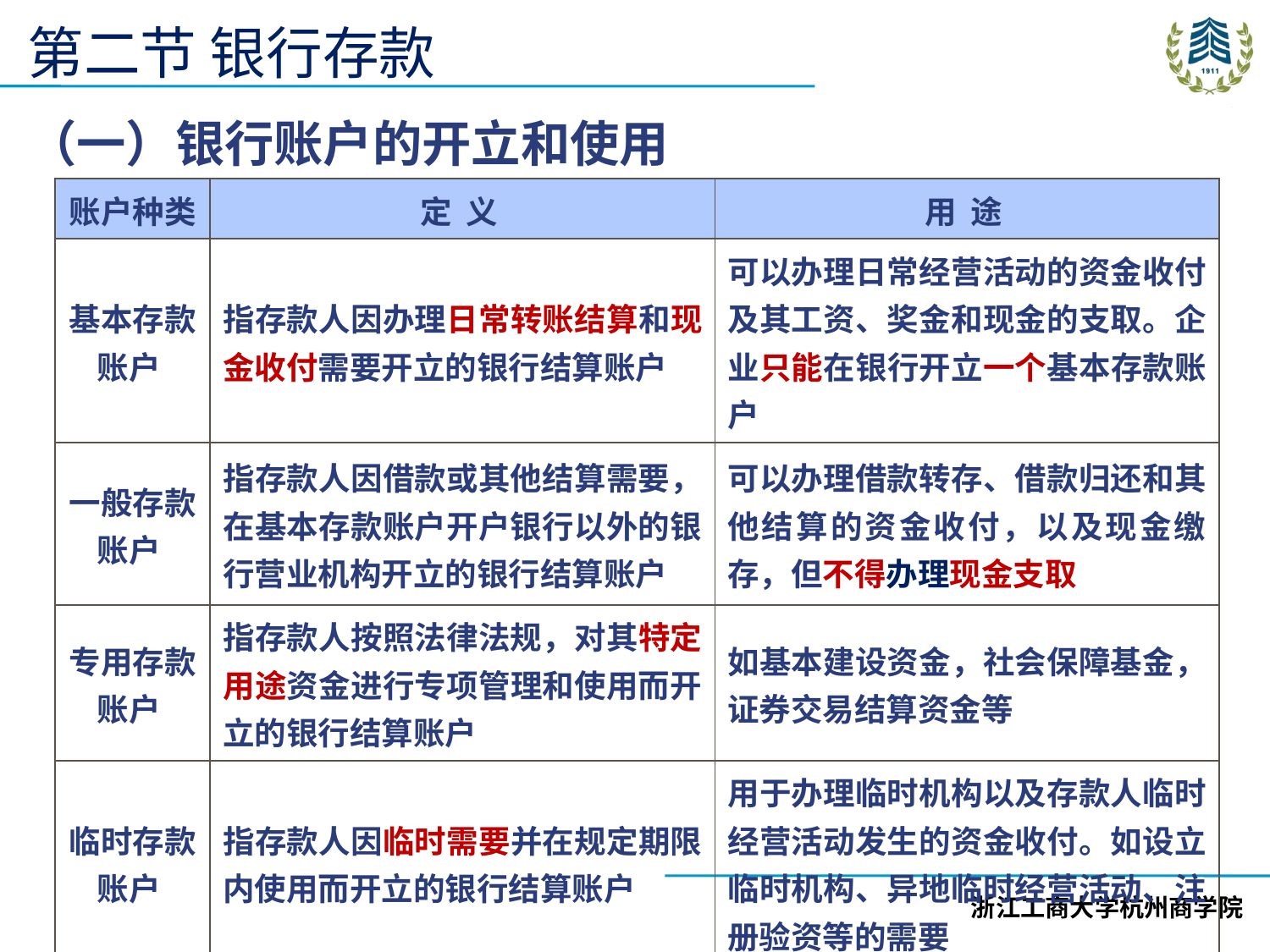

第二节 银行存款
（一）银行账户的开立和使用
| 账户种类 | 定 义 | 用 途 |
| --- | --- | --- |
| 基本存款账户 | 指存款人因办理日常转账结算和现金收付需要开立的银行结算账户 | 可以办理日常经营活动的资金收付及其工资、奖金和现金的支取。企业只能在银行开立一个基本存款账户 |
| 一般存款账户 | 指存款人因借款或其他结算需要，在基本存款账户开户银行以外的银行营业机构开立的银行结算账户 | 可以办理借款转存、借款归还和其他结算的资金收付，以及现金缴存，但不得办理现金支取 |
| 专用存款账户 | 指存款人按照法律法规，对其特定用途资金进行专项管理和使用而开立的银行结算账户 | 如基本建设资金，社会保障基金，证券交易结算资金等 |
| 临时存款账户 | 指存款人因临时需要并在规定期限内使用而开立的银行结算账户 | 用于办理临时机构以及存款人临时经营活动发生的资金收付。如设立临时机构、异地临时经营活动、注册验资等的需要 |